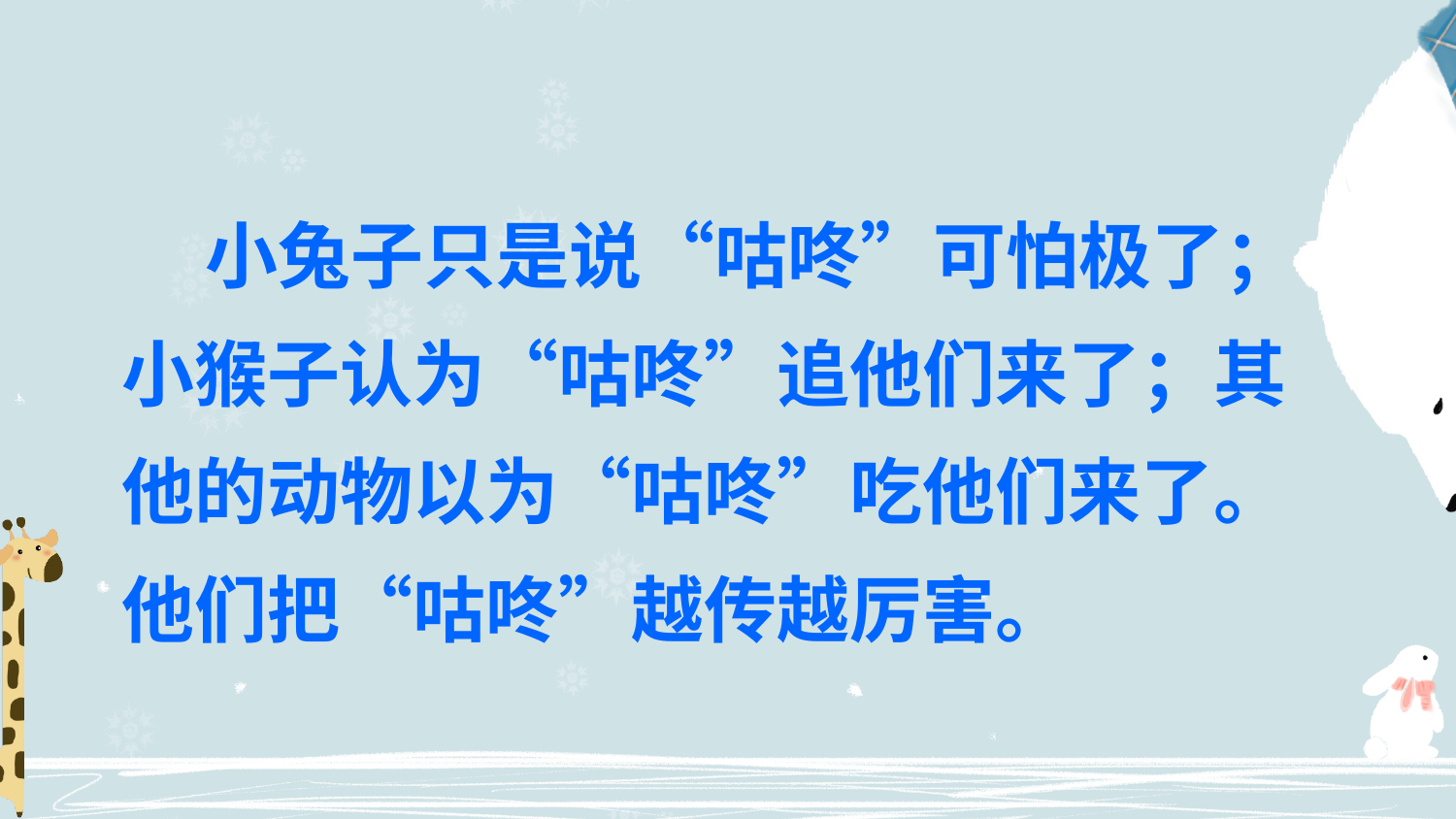

小兔子只是说“咕咚”可怕极了；小猴子认为“咕咚”追他们来了；其他的动物以为“咕咚”吃他们来了。他们把“咕咚”越传越厉害。